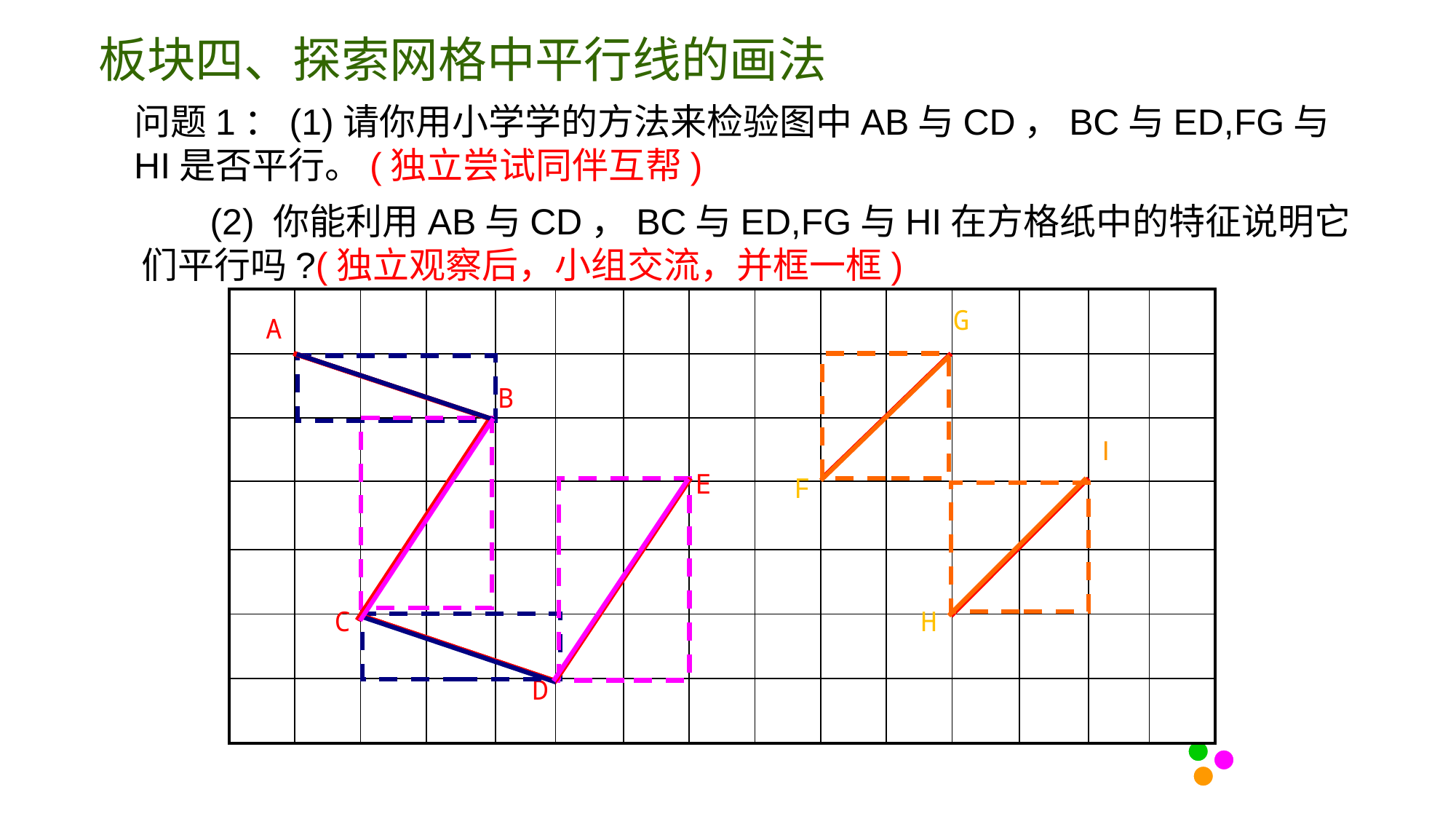

板块四、探索网格中平行线的画法

问题1：(1)请你用小学学的方法来检验图中AB与CD，BC与ED,FG与HI是否平行。(独立尝试同伴互帮)

         (2) 你能利用AB与CD，BC与ED,FG与HI在方格纸中的特征说明它们平行吗?(独立观察后，小组交流，并框一框)
|  |  |  |  |  |  |  |  |  |  |  |  |  |  |  |
| --- | --- | --- | --- | --- | --- | --- | --- | --- | --- | --- | --- | --- | --- | --- |
|  |  |  |  |  |  |  |  |  |  |  |  |  |  |  |
|  |  |  |  |  |  |  |  |  |  |  |  |  |  |  |
|  |  |  |  |  |  |  |  |  |  |  |  |  |  |  |
|  |  |  |  |  |  |  |  |  |  |  |  |  |  |  |
|  |  |  |  |  |  |  |  |  |  |  |  |  |  |  |
|  |  |  |  |  |  |  |  |  |  |  |  |  |  |  |
G
A

B

I
E
F
C
H
D